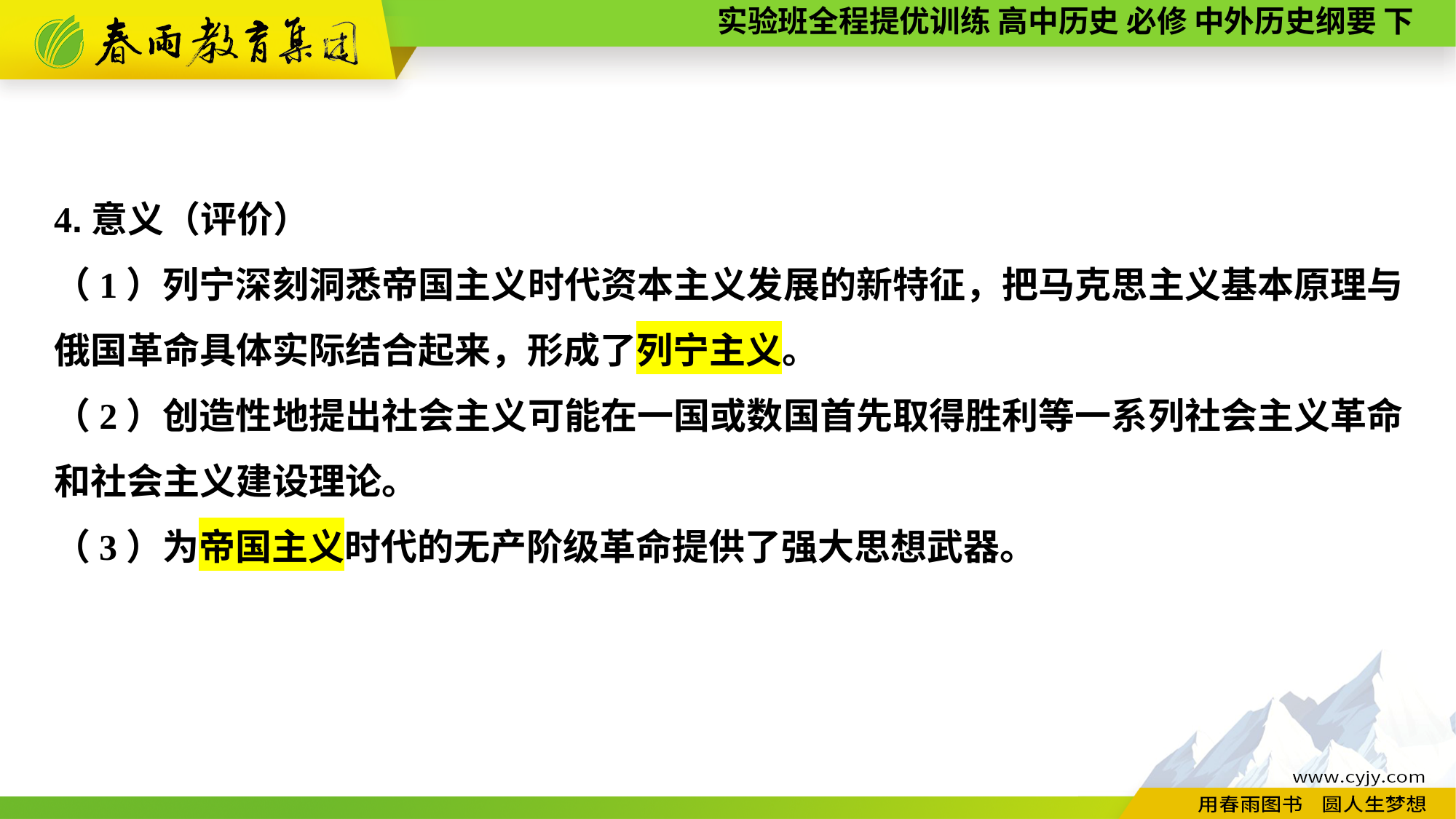

4.意义（评价）
（1）列宁深刻洞悉帝国主义时代资本主义发展的新特征，把马克思主义基本原理与俄国革命具体实际结合起来，形成了列宁主义。
（2）创造性地提出社会主义可能在一国或数国首先取得胜利等一系列社会主义革命和社会主义建设理论。
（3）为帝国主义时代的无产阶级革命提供了强大思想武器。